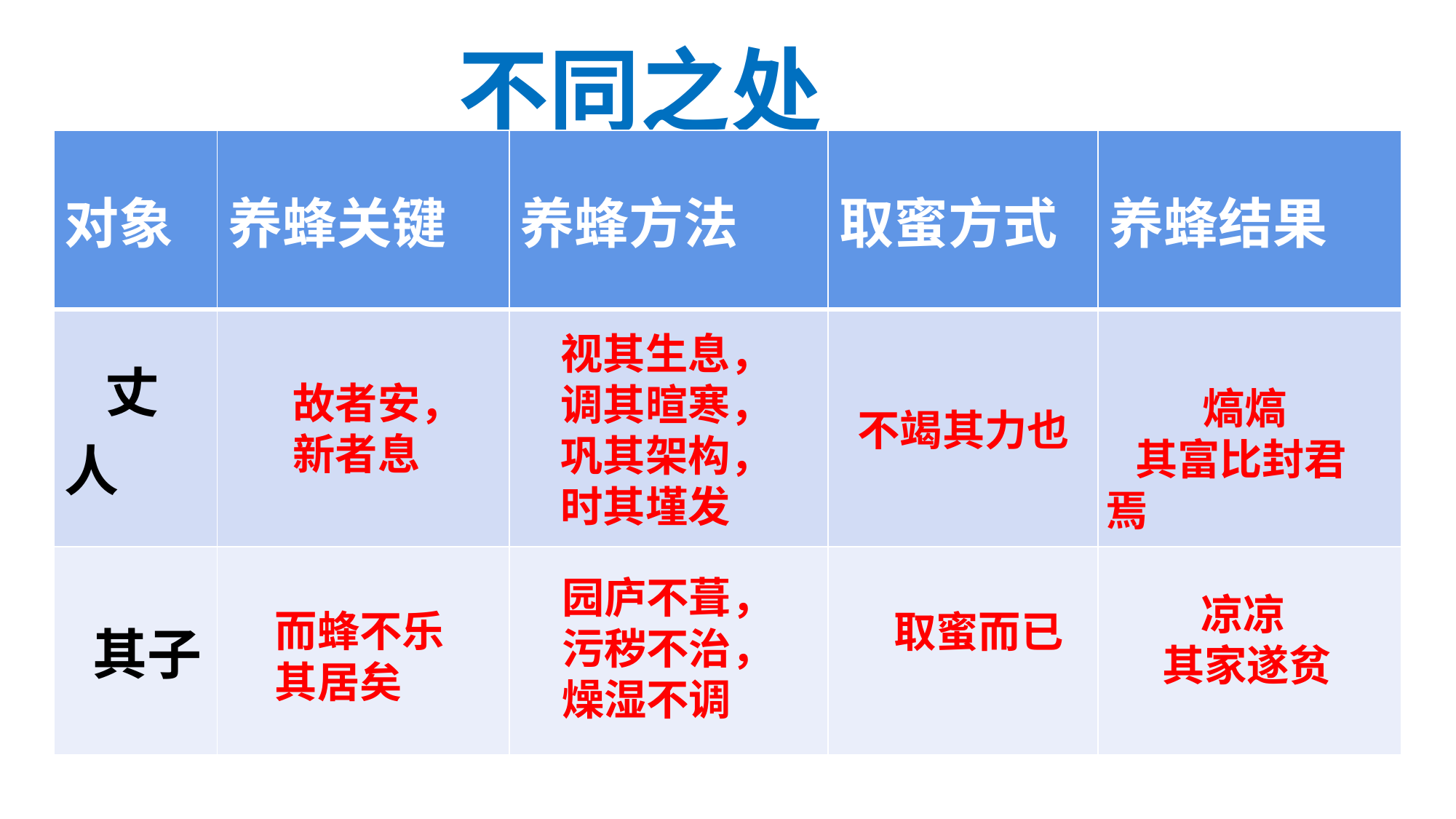

不同之处
| 对象 | 养蜂关键 | 养蜂方法 | 取蜜方式 | 养蜂结果 |
| --- | --- | --- | --- | --- |
| 丈人 |  |  |  |  |
| 其子 |  |  |  |  |
视其生息，调其暄寒，巩其架构，时其墐发

故者安，新者息
         熇熇
  其富比封君焉

不竭其力也
园庐不葺，
污秽不治，
燥湿不调
       凉凉
   其家遂贫
而蜂不乐其居矣
    取蜜而已